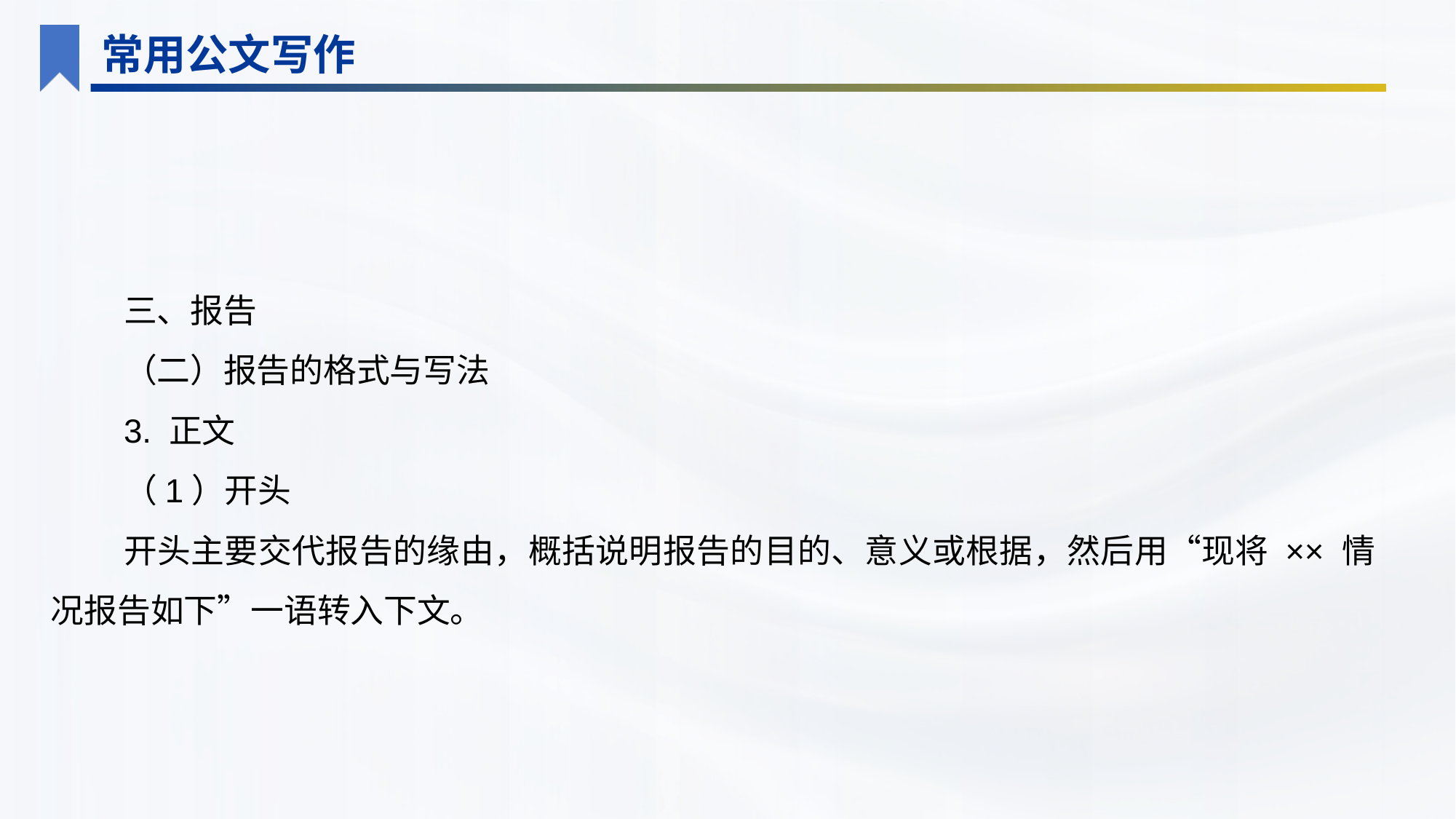

常用公文写作
三、报告
（二）报告的格式与写法
3. 正文
（1）开头
开头主要交代报告的缘由，概括说明报告的目的、意义或根据，然后用“现将 ×× 情况报告如下”一语转入下文。